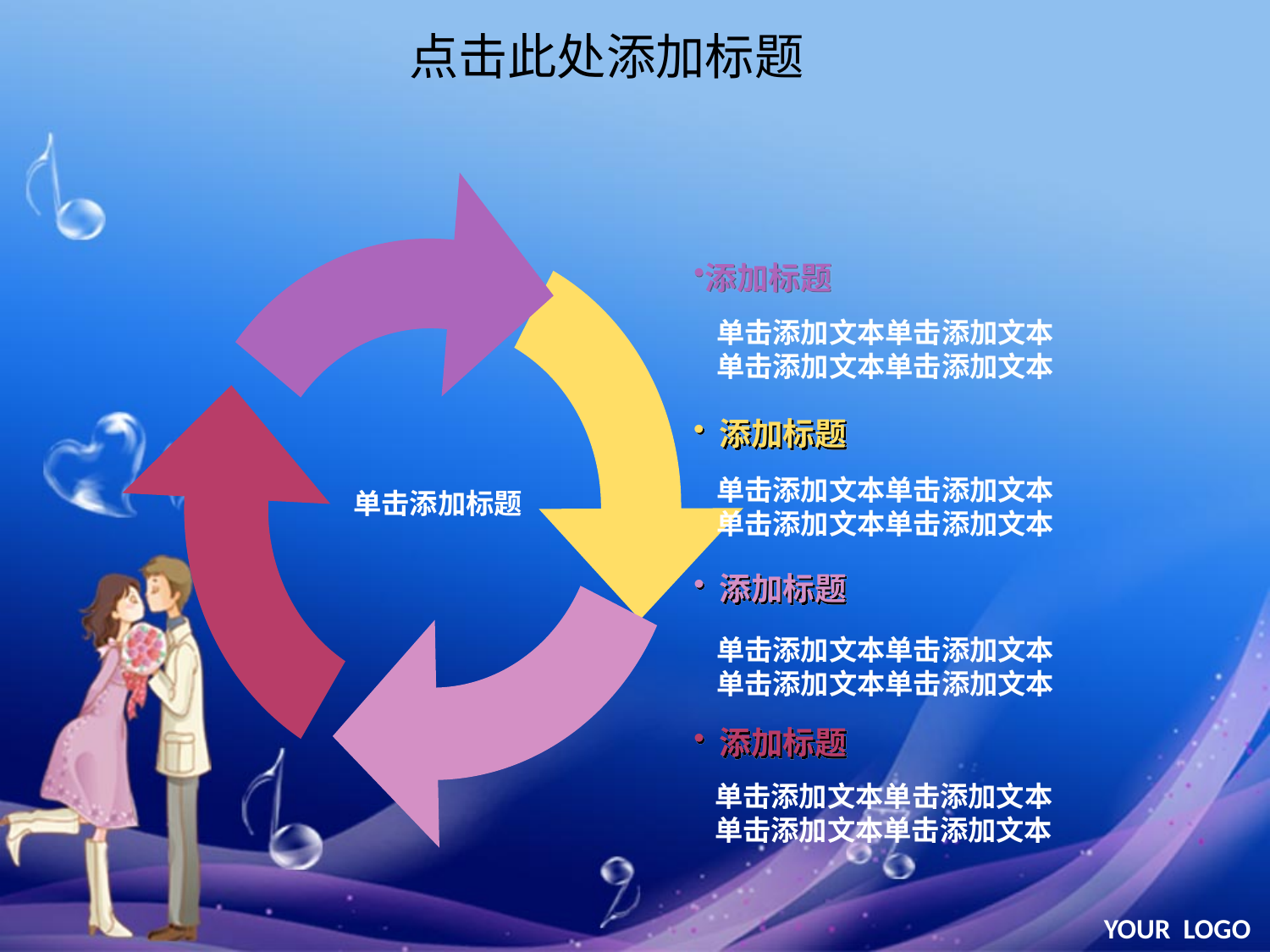

点击此处添加标题

添加标题
单击添加文本单击添加文本
单击添加文本单击添加文本
 添加标题
单击添加文本单击添加文本
单击添加文本单击添加文本
单击添加标题
 添加标题
单击添加文本单击添加文本
单击添加文本单击添加文本
 添加标题
单击添加文本单击添加文本
单击添加文本单击添加文本